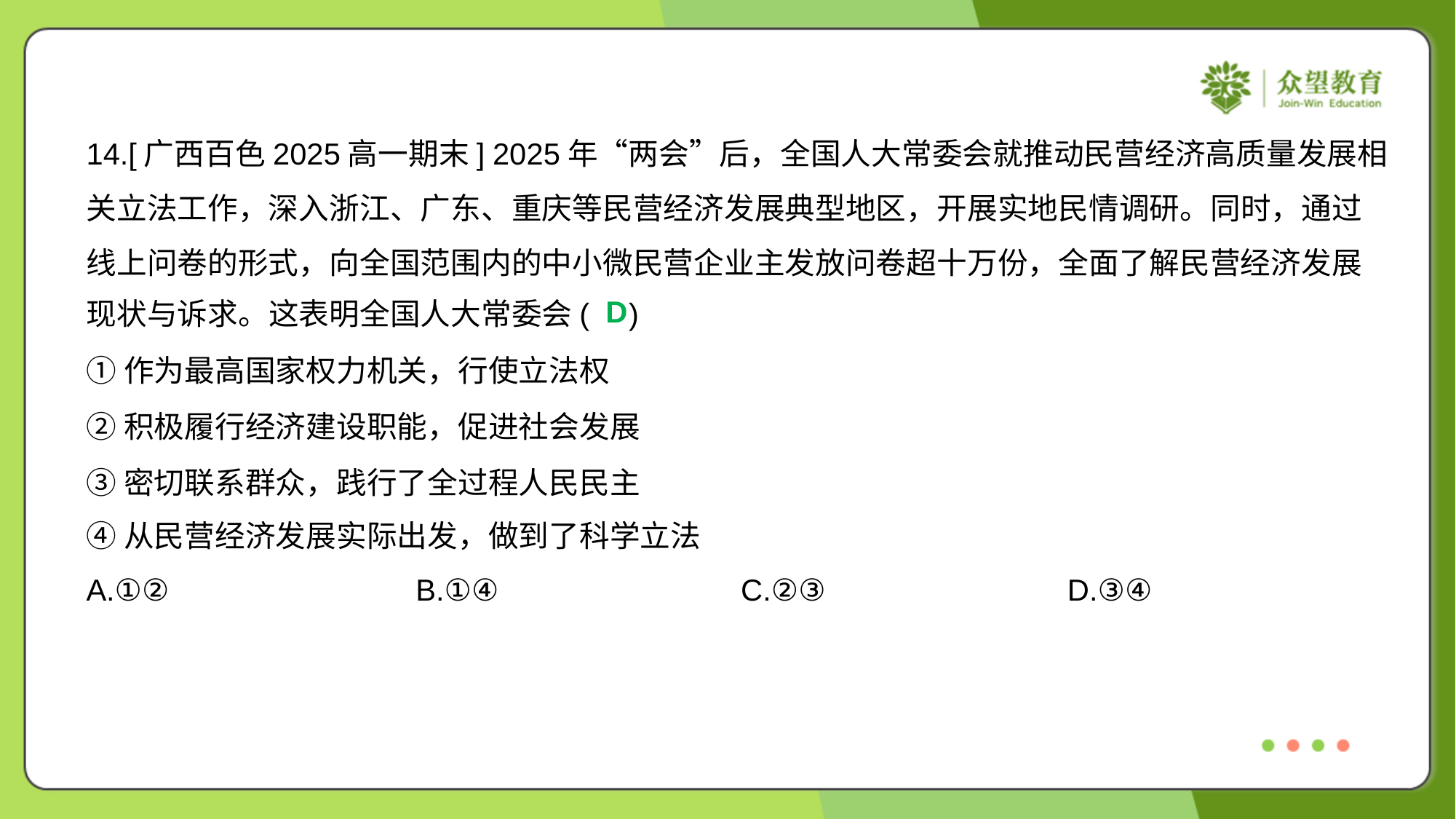

14.[广西百色2025高一期末] 2025年“两会”后，全国人大常委会就推动民营经济高质量发展相
关立法工作，深入浙江、广东、重庆等民营经济发展典型地区，开展实地民情调研。同时，通过
线上问卷的形式，向全国范围内的中小微民营企业主发放问卷超十万份，全面了解民营经济发展
现状与诉求。这表明全国人大常委会(     )
D
①作为最高国家权力机关，行使立法权
②积极履行经济建设职能，促进社会发展
③密切联系群众，践行了全过程人民民主
④从民营经济发展实际出发，做到了科学立法
A.①②	B.①④	C.②③	D.③④